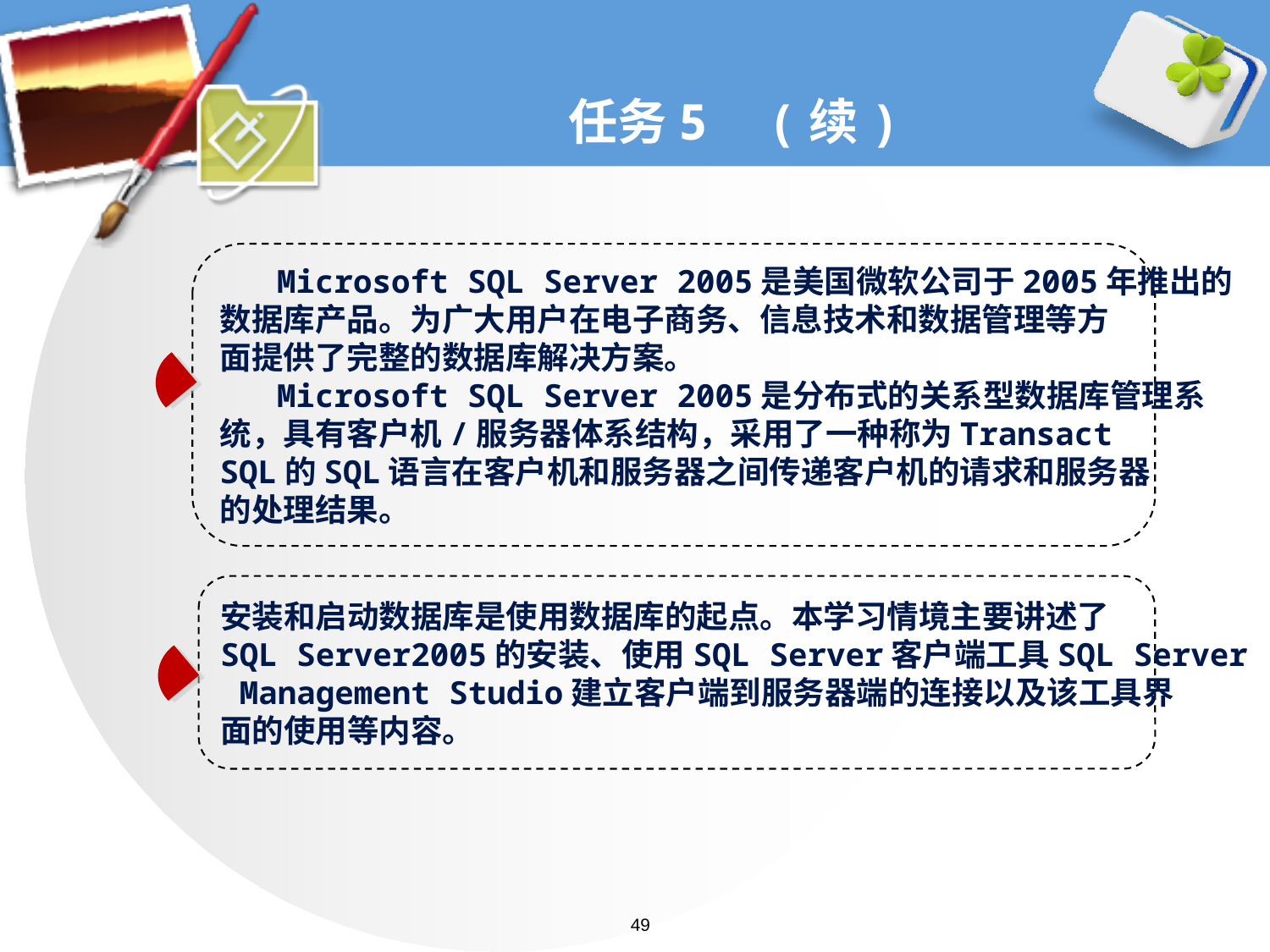

# 任务5  (续)
   Microsoft SQL Server 2005是美国微软公司于2005年推出的
数据库产品。为广大用户在电子商务、信息技术和数据管理等方
面提供了完整的数据库解决方案。
   Microsoft SQL Server 2005是分布式的关系型数据库管理系
统，具有客户机/服务器体系结构，采用了一种称为Transact
SQL的SQL语言在客户机和服务器之间传递客户机的请求和服务器
的处理结果。

安装和启动数据库是使用数据库的起点。本学习情境主要讲述了
SQL Server2005的安装、使用SQL Server客户端工具SQL Server
 Management Studio建立客户端到服务器端的连接以及该工具界
面的使用等内容。

49